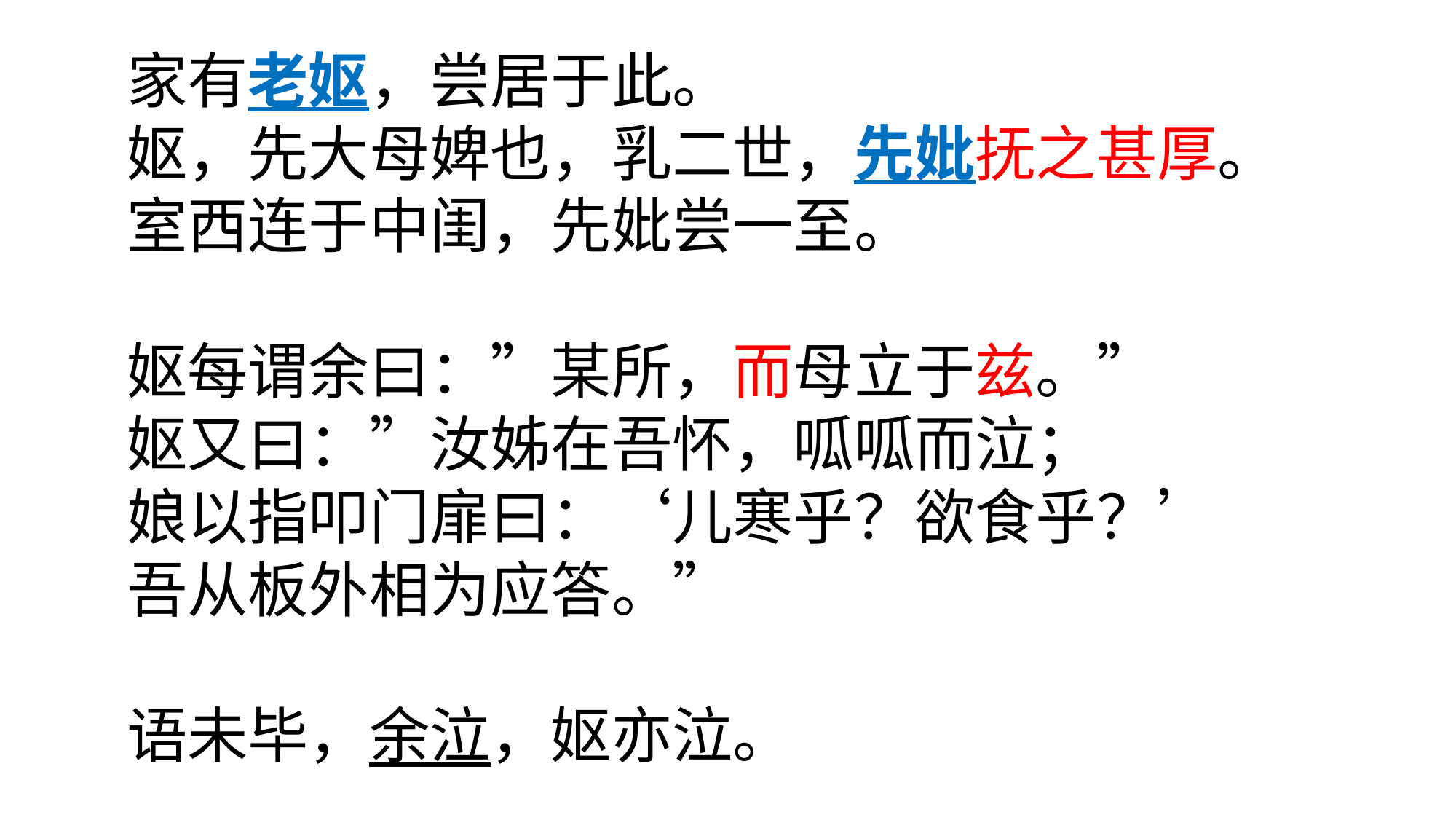

家有老妪，尝居于此。
妪，先大母婢也，乳二世，先妣抚之甚厚。
室西连于中闺，先妣尝一至。

妪每谓余曰：”某所，而母立于兹。”
妪又曰：”汝姊在吾怀，呱呱而泣；
娘以指叩门扉曰：‘儿寒乎？欲食乎？’
吾从板外相为应答。”

语未毕，余泣，妪亦泣。